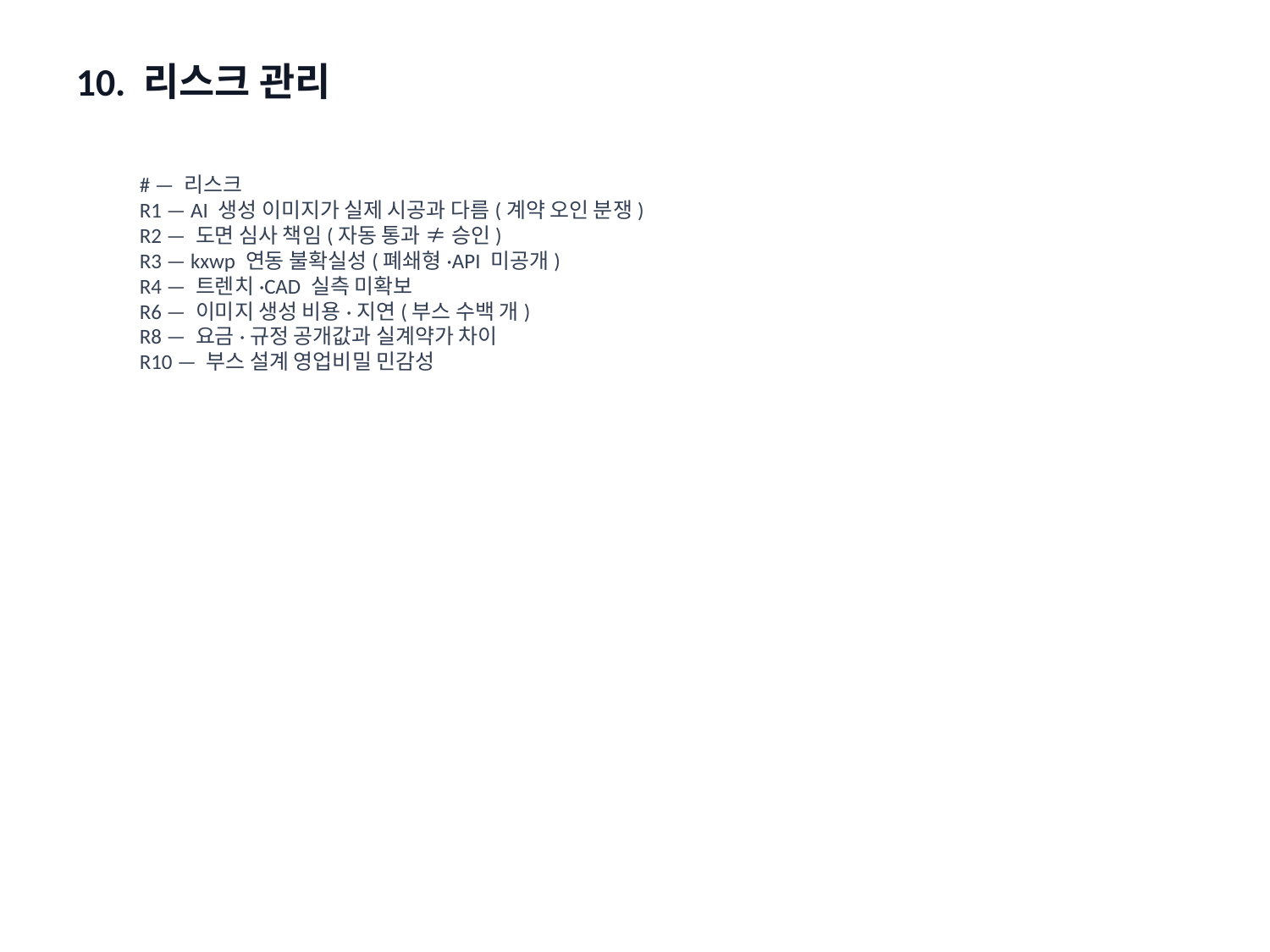

10. 리스크 관리
# — 리스크
R1 — AI 생성 이미지가 실제 시공과 다름(계약 오인 분쟁)
R2 — 도면 심사 책임(자동 통과 ≠ 승인)
R3 — kxwp 연동 불확실성(폐쇄형·API 미공개)
R4 — 트렌치·CAD 실측 미확보
R6 — 이미지 생성 비용·지연(부스 수백 개)
R8 — 요금·규정 공개값과 실계약가 차이
R10 — 부스 설계 영업비밀 민감성